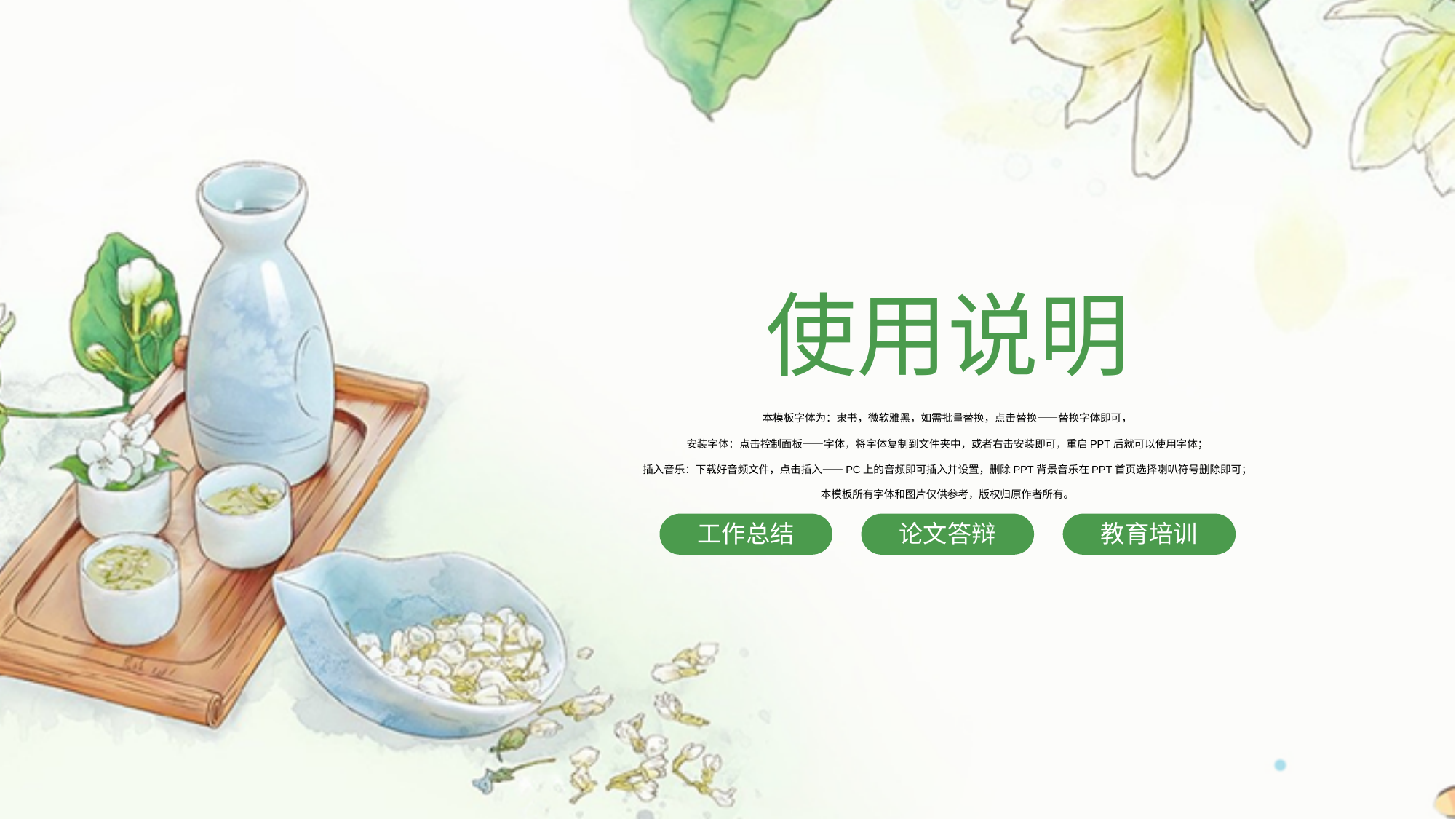

使用说明
本模板字体为：隶书，微软雅黑，如需批量替换，点击替换——替换字体即可，
安装字体：点击控制面板——字体，将字体复制到文件夹中，或者右击安装即可，重启PPT后就可以使用字体；
插入音乐：下载好音频文件，点击插入——PC上的音频即可插入并设置，删除PPT背景音乐在PPT首页选择喇叭符号删除即可；
本模板所有字体和图片仅供参考，版权归原作者所有。

工作总结

论文答辩

教育培训